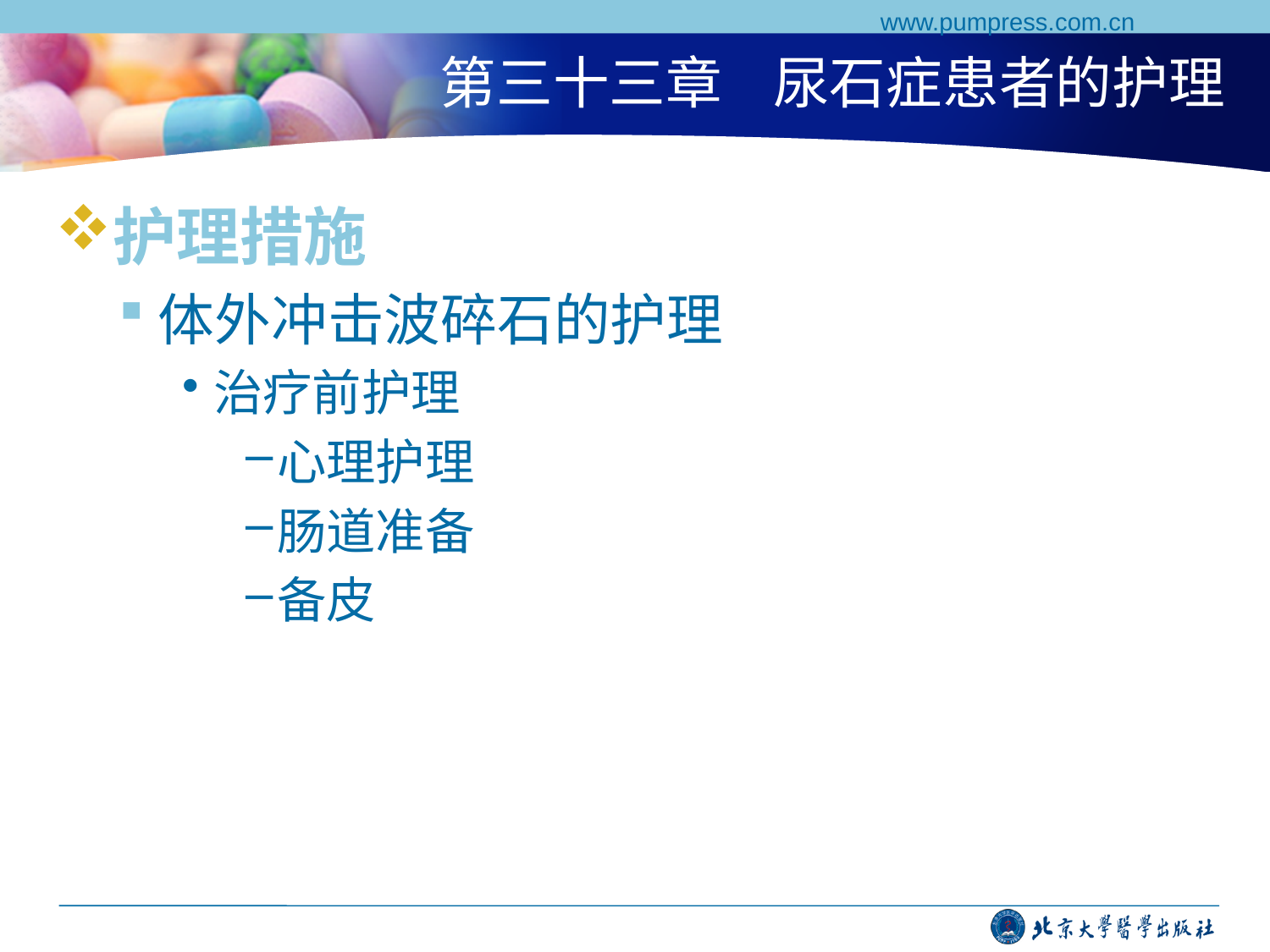

www.pumpress.com.cn
# 第三十三章    尿石症患者的护理
护理措施
体外冲击波碎石的护理
治疗前护理
心理护理
肠道准备
备皮